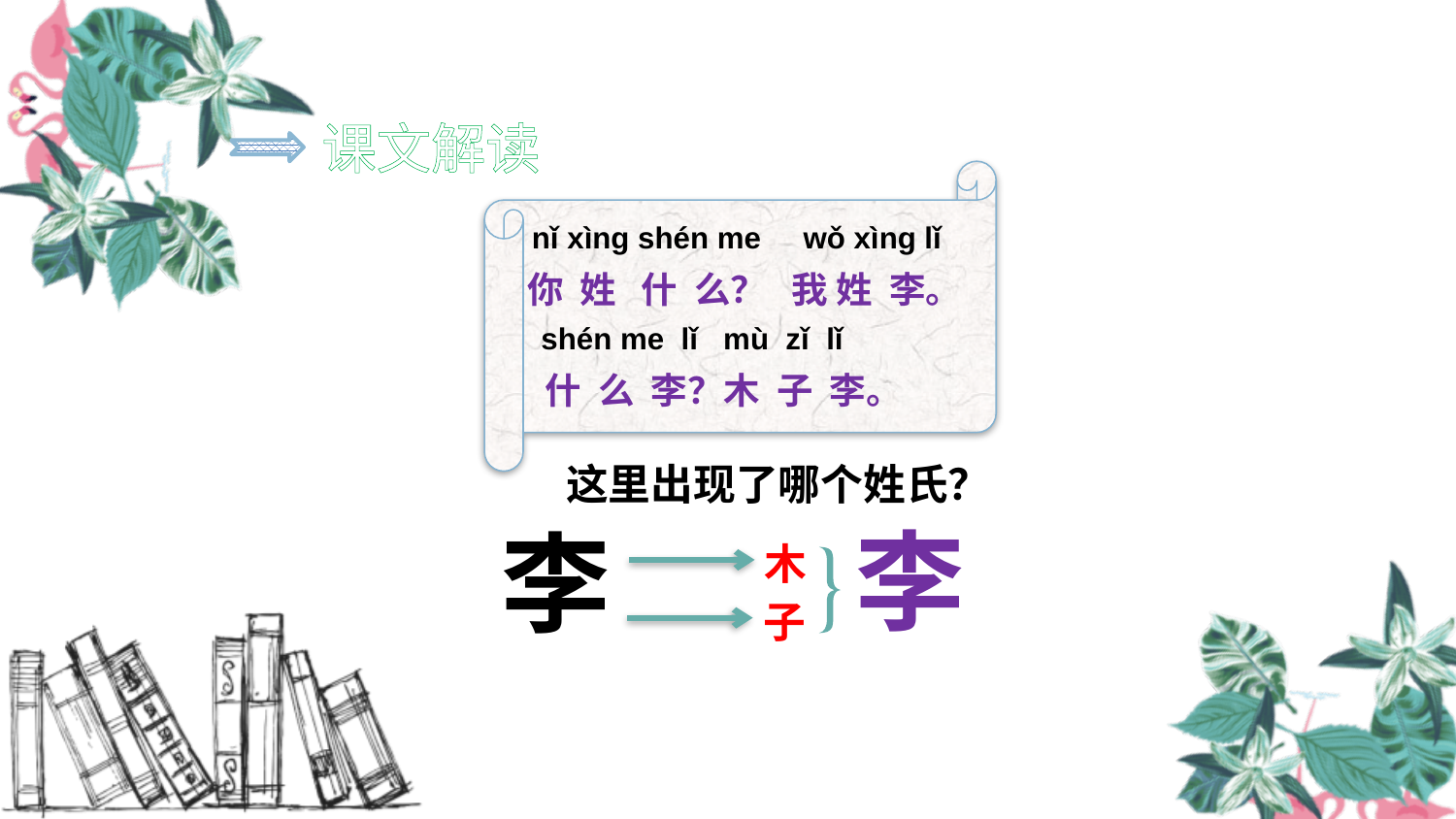

课文解读

nǐ xìng shén me     wǒ xìng lǐ
你  姓   什  么？   我 姓  李。
shén me  lǐ   mù  zǐ  lǐ
什  么  李？木  子  李。
这里出现了哪个姓氏？
李
李
木

子